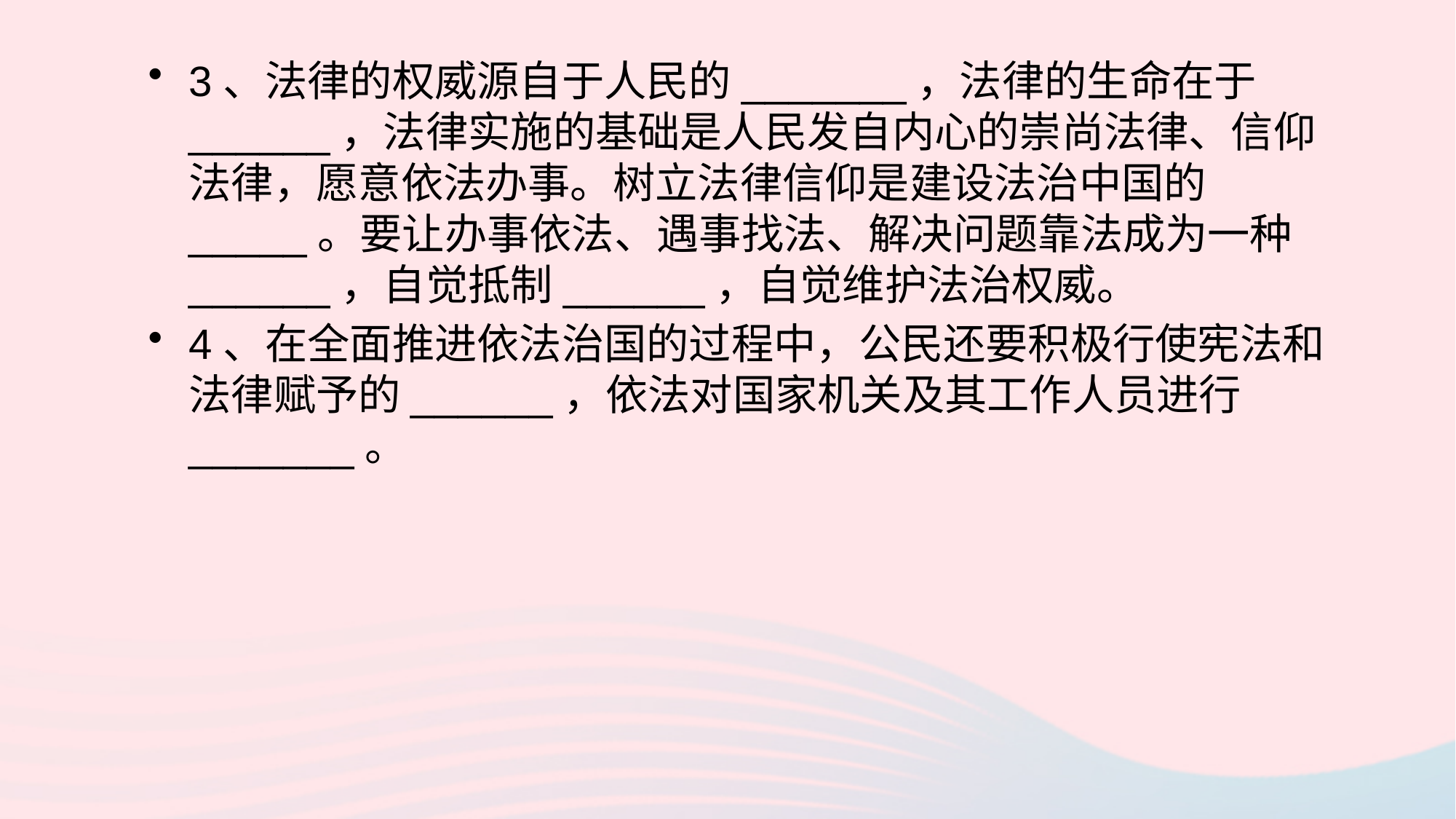

3、法律的权威源自于人民的_______，法律的生命在于______，法律实施的基础是人民发自内心的崇尚法律、信仰法律，愿意依法办事。树立法律信仰是建设法治中国的_____。要让办事依法、遇事找法、解决问题靠法成为一种______，自觉抵制______，自觉维护法治权威。
4、在全面推进依法治国的过程中，公民还要积极行使宪法和法律赋予的______，依法对国家机关及其工作人员进行_______。